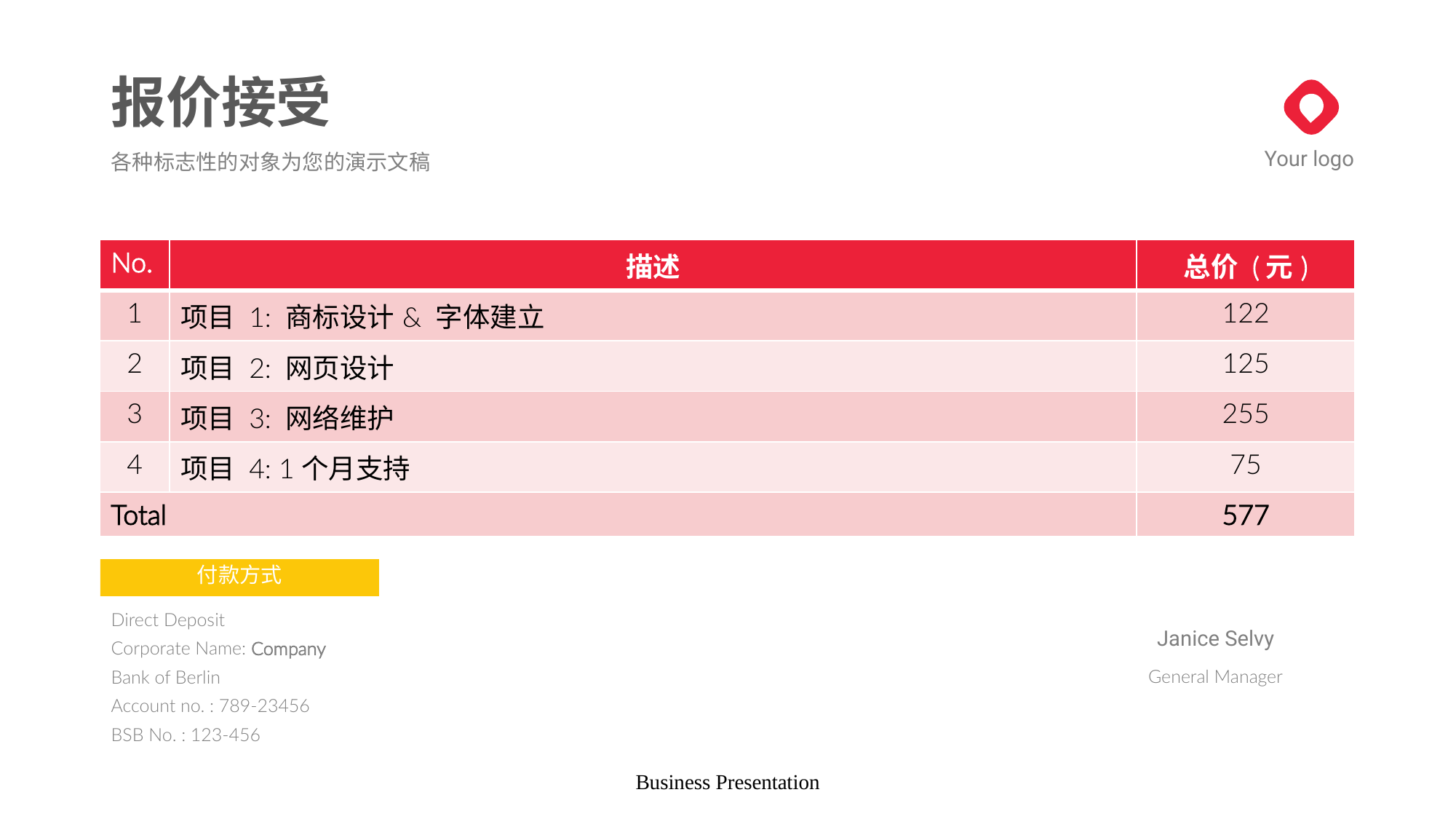

# 报价接受

Your logo
各种标志性的对象为您的演示文稿
| No. | 描述 | 总价 (元) |
| --- | --- | --- |
| 1 | 项目 1: 商标设计& 字体建立 | 122 |
| 2 | 项目 2: 网页设计 | 125 |
| 3 | 项目 3: 网络维护 | 255 |
| 4 | 项目 4: 1个月支持 | 75 |
| Total |  | 577 |
付款方式
Direct Deposit
Corporate Name: Company
Bank of Berlin
Account no. : 789-23456
BSB No. : 123-456

Janice Selvy
General Manager
Business Presentation
19